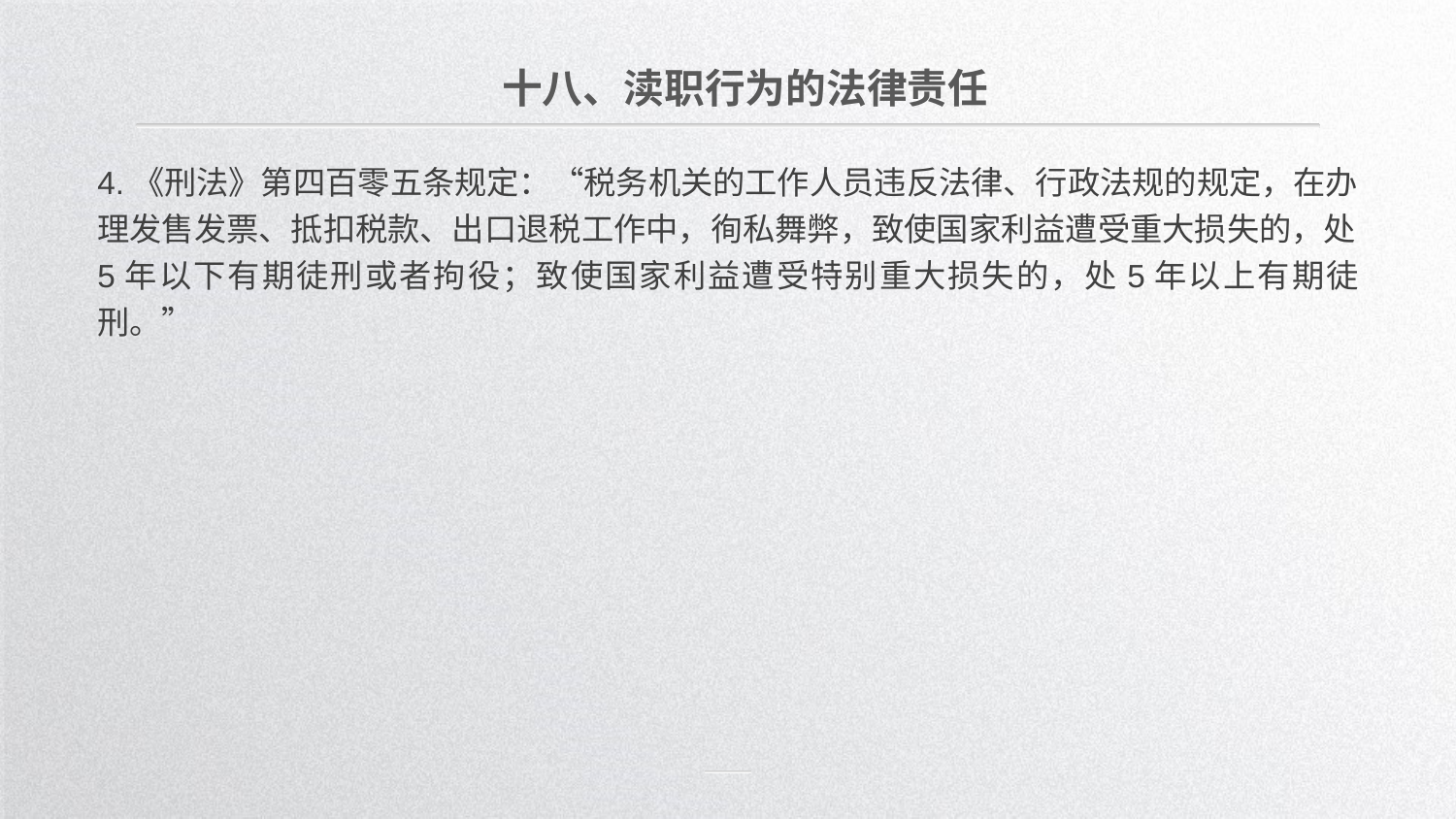

十八、渎职行为的法律责任
4.《刑法》第四百零五条规定：“税务机关的工作人员违反法律、行政法规的规定，在办理发售发票、抵扣税款、出口退税工作中，徇私舞弊，致使国家利益遭受重大损失的，处5年以下有期徒刑或者拘役；致使国家利益遭受特别重大损失的，处5年以上有期徒刑。”